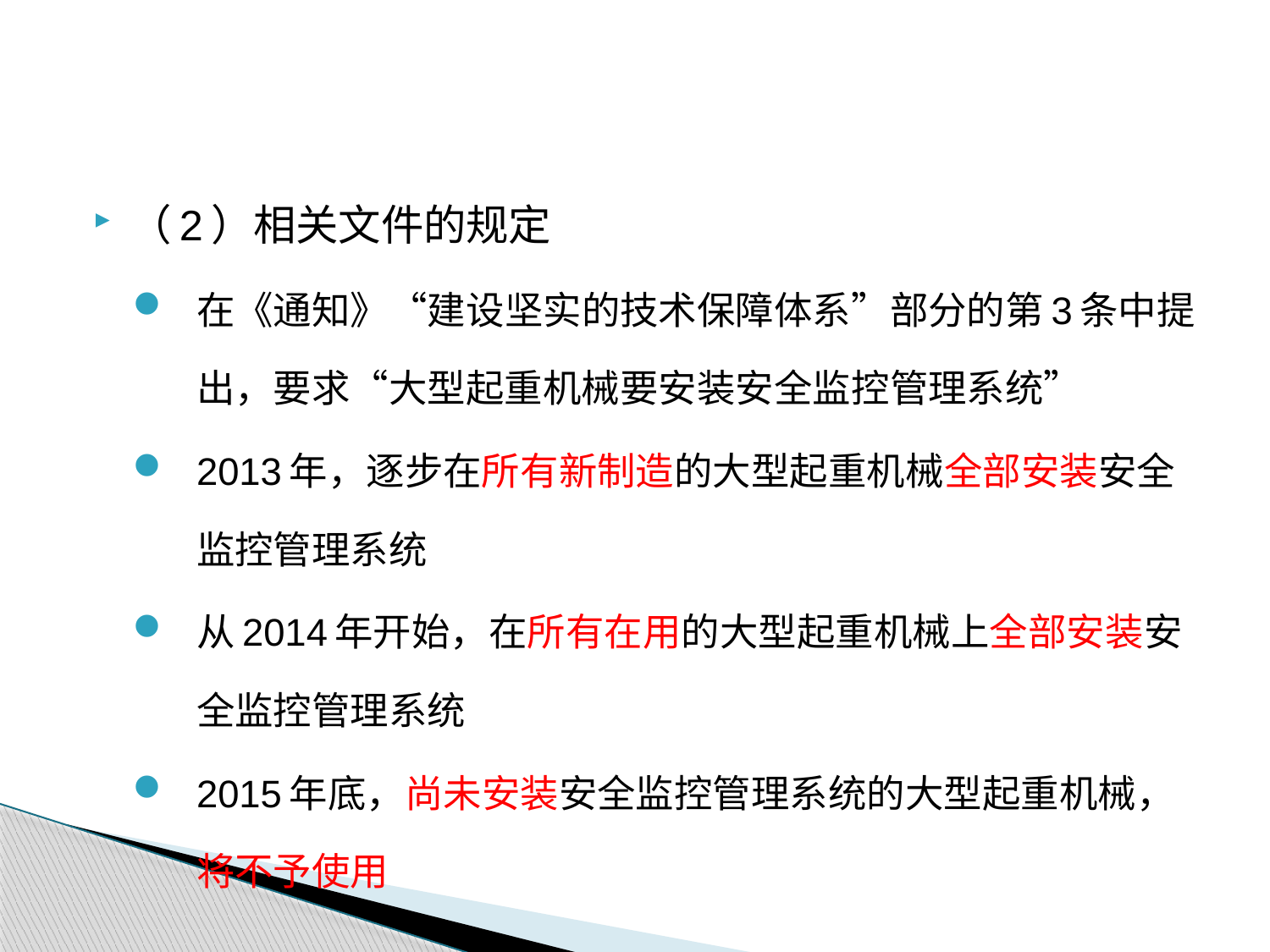

（2）相关文件的规定
在《通知》“建设坚实的技术保障体系”部分的第3条中提出，要求“大型起重机械要安装安全监控管理系统”
2013年，逐步在所有新制造的大型起重机械全部安装安全监控管理系统
从2014年开始，在所有在用的大型起重机械上全部安装安全监控管理系统
2015年底，尚未安装安全监控管理系统的大型起重机械，将不予使用